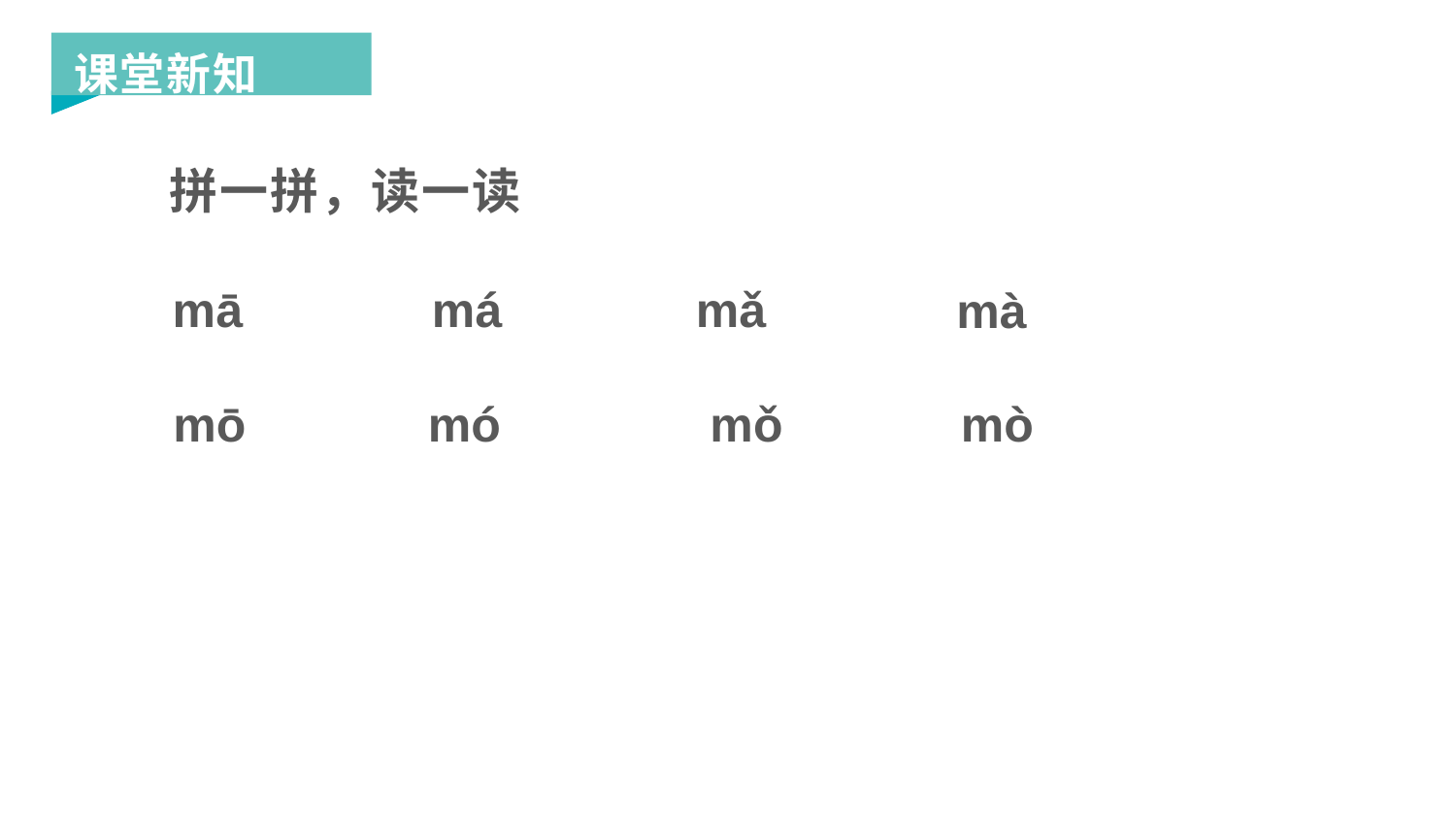

课堂新知

拼一拼，读一读
mā
má
mǎ
mà
mō
mó
mǒ
mò